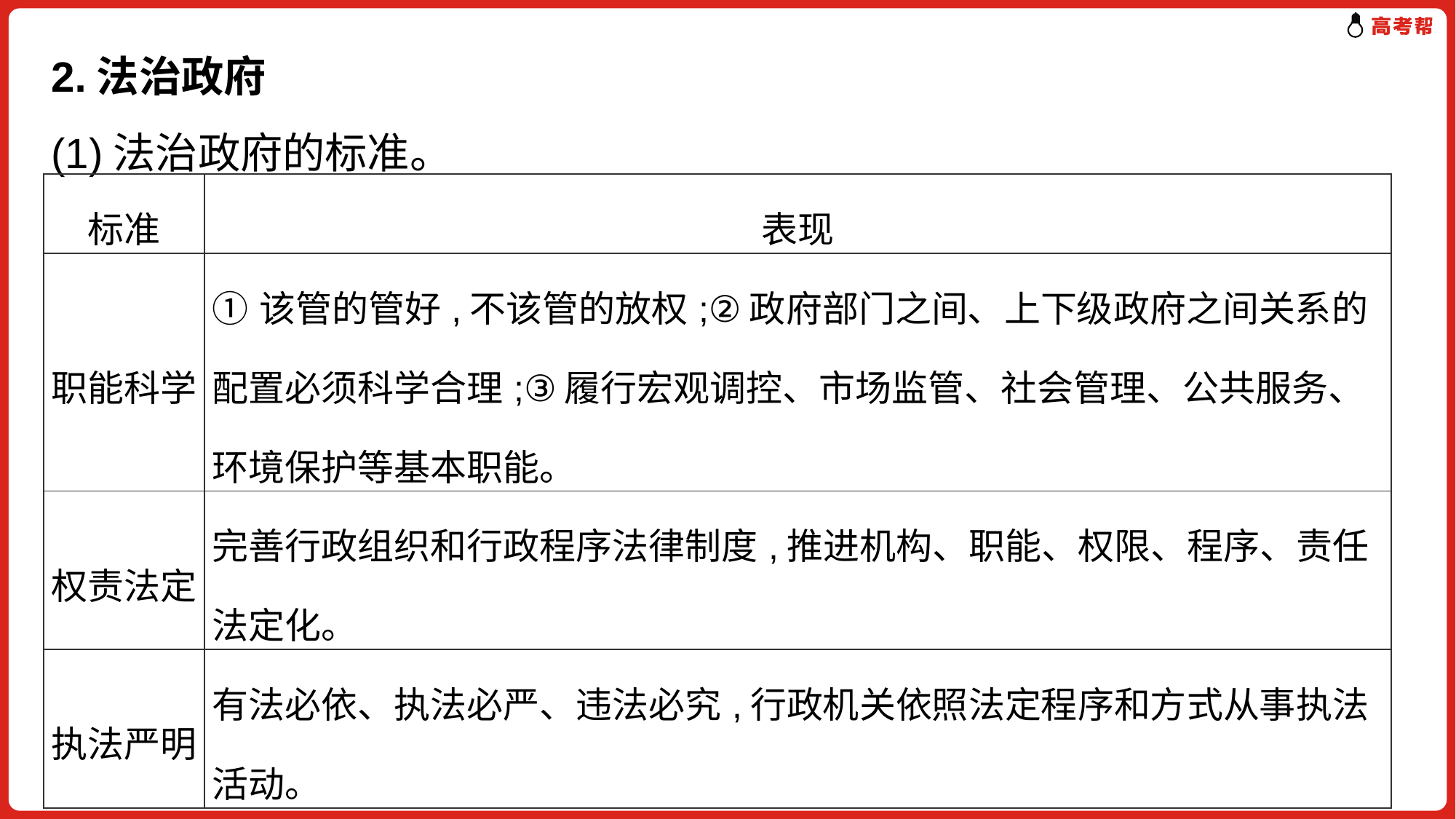

# 2.法治政府 (1)法治政府的标准。
| 标准 | 表现 |
| --- | --- |
| 职能科学 | ①该管的管好,不该管的放权;②政府部门之间、上下级政府之间关系的配置必须科学合理;③履行宏观调控、市场监管、社会管理、公共服务、环境保护等基本职能。 |
| 权责法定 | 完善行政组织和行政程序法律制度,推进机构、职能、权限、程序、责任法定化。 |
| 执法严明 | 有法必依、执法必严、违法必究,行政机关依照法定程序和方式从事执法活动。 |